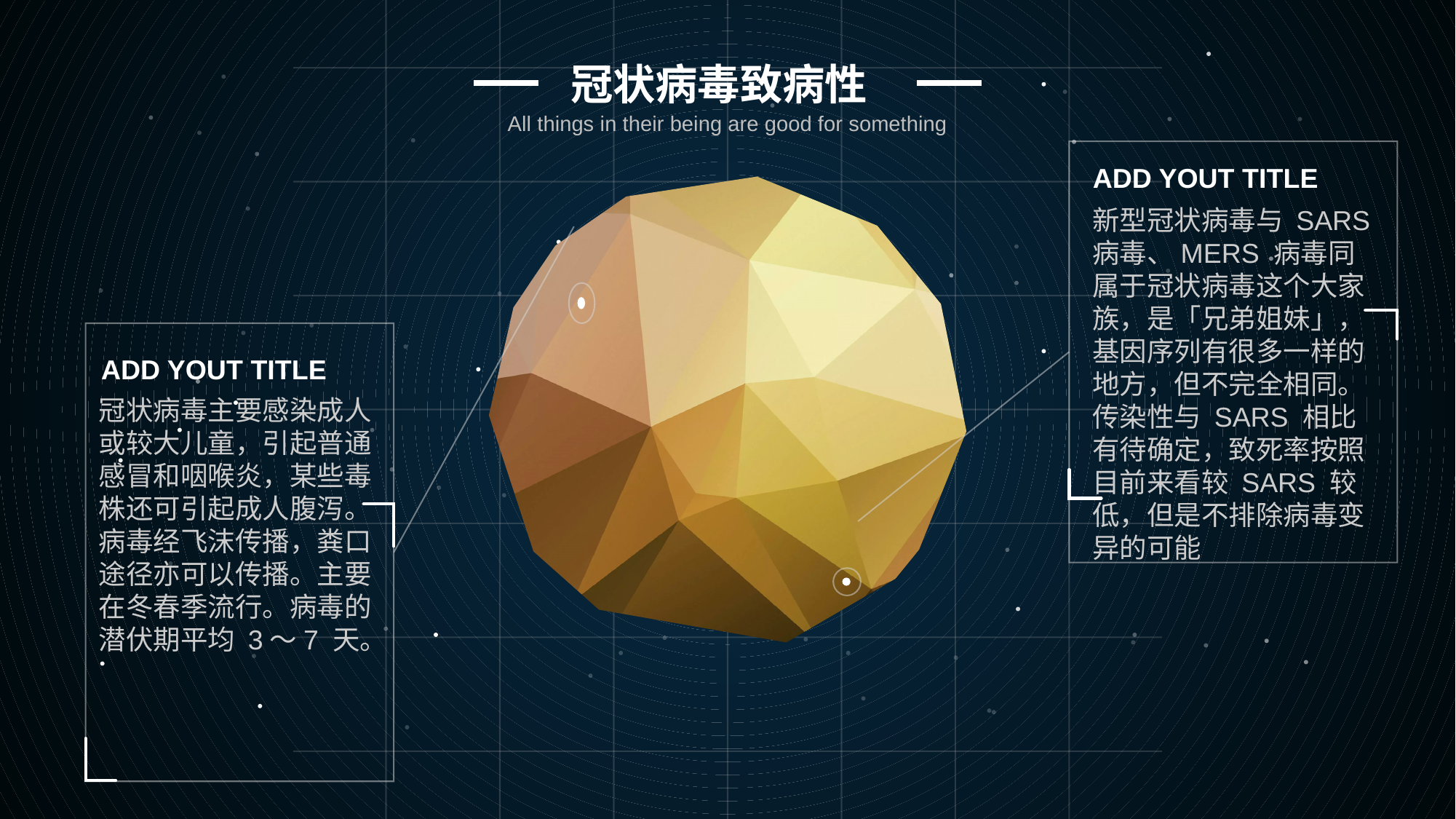

冠状病毒致病性
All things in their being are good for something

ADD YOUT TITLE

新型冠状病毒与 SARS 病毒、MERS 病毒同属于冠状病毒这个大家族，是「兄弟姐妹」，基因序列有很多一样的地方，但不完全相同。传染性与 SARS 相比有待确定，致死率按照目前来看较 SARS 较低，但是不排除病毒变异的可能

ADD YOUT TITLE

冠状病毒主要感染成人或较大儿童，引起普通感冒和咽喉炎，某些毒株还可引起成人腹泻。病毒经飞沫传播，粪口途径亦可以传播。主要在冬春季流行。病毒的潜伏期平均 3～7 天。